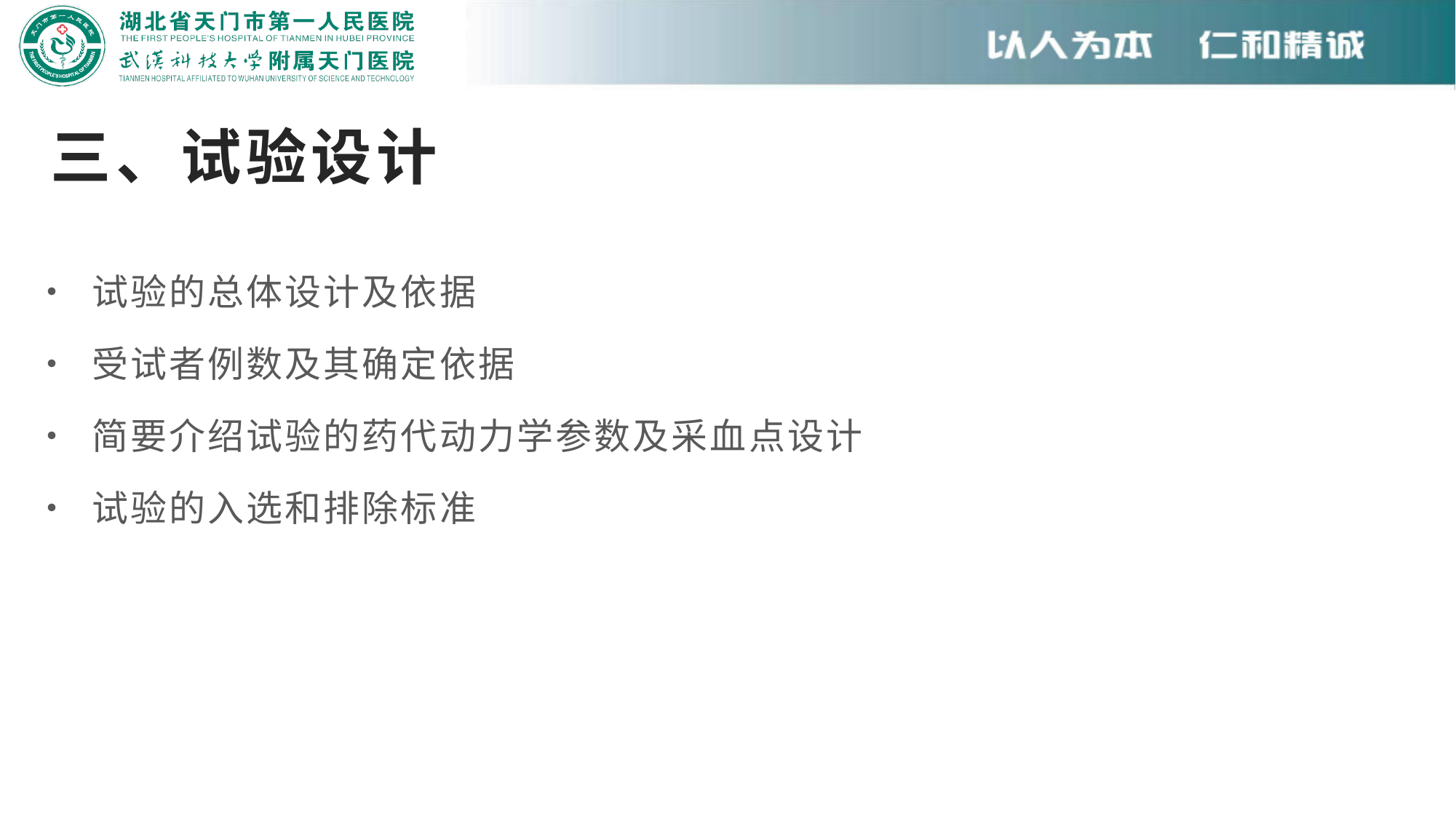

# 三、试验设计
• 试验的总体设计及依据
• 受试者例数及其确定依据
• 简要介绍试验的药代动力学参数及采血点设计
• 试验的入选和排除标准